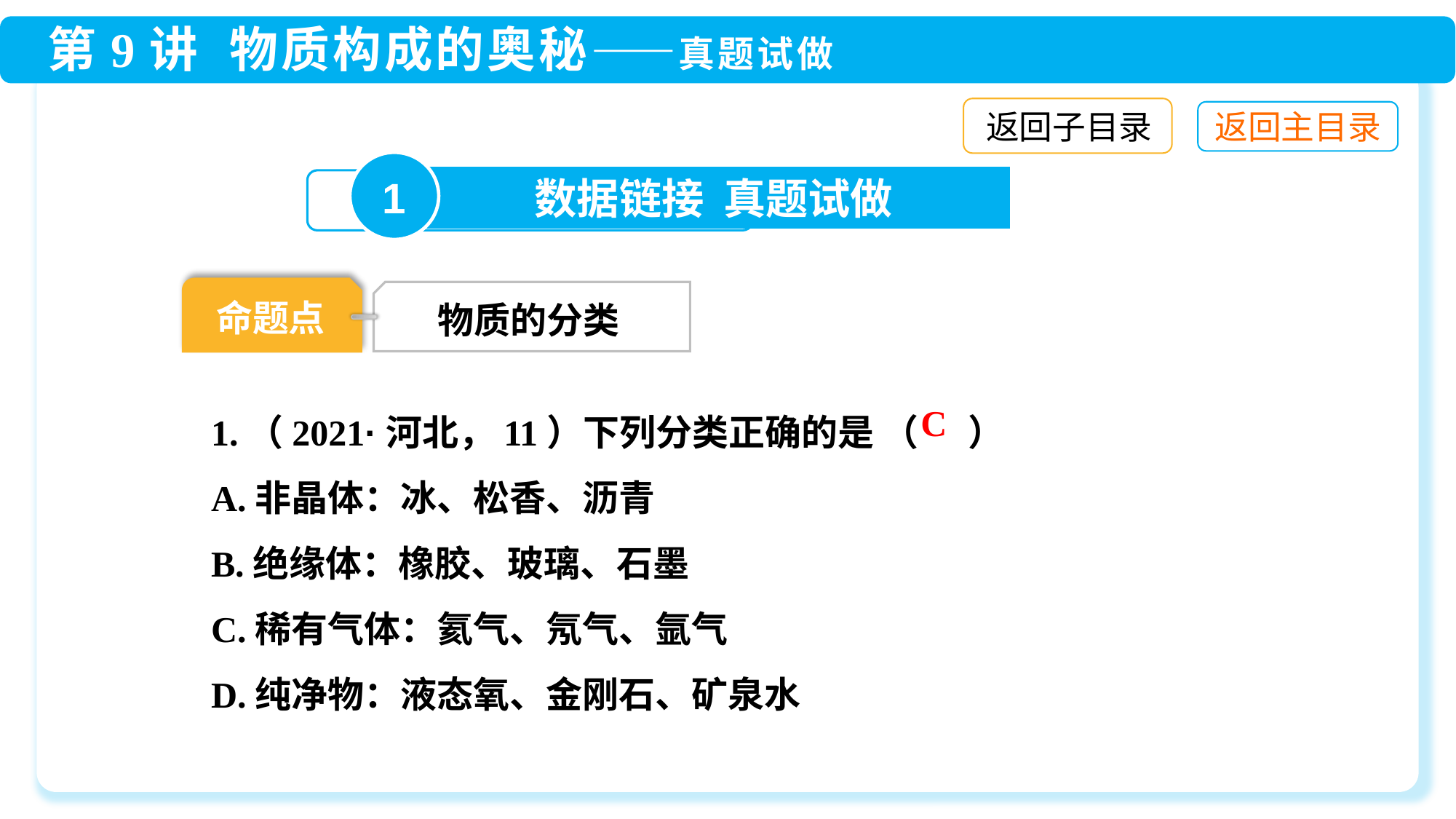

返回子目录

1
数据链接  真题试做

命题点
物质的分类

1.（2021·河北，11）下列分类正确的是 （      ）
A.非晶体：冰、松香、沥青
B.绝缘体：橡胶、玻璃、石墨
C.稀有气体：氦气、氖气、氩气
D.纯净物：液态氧、金刚石、矿泉水
C